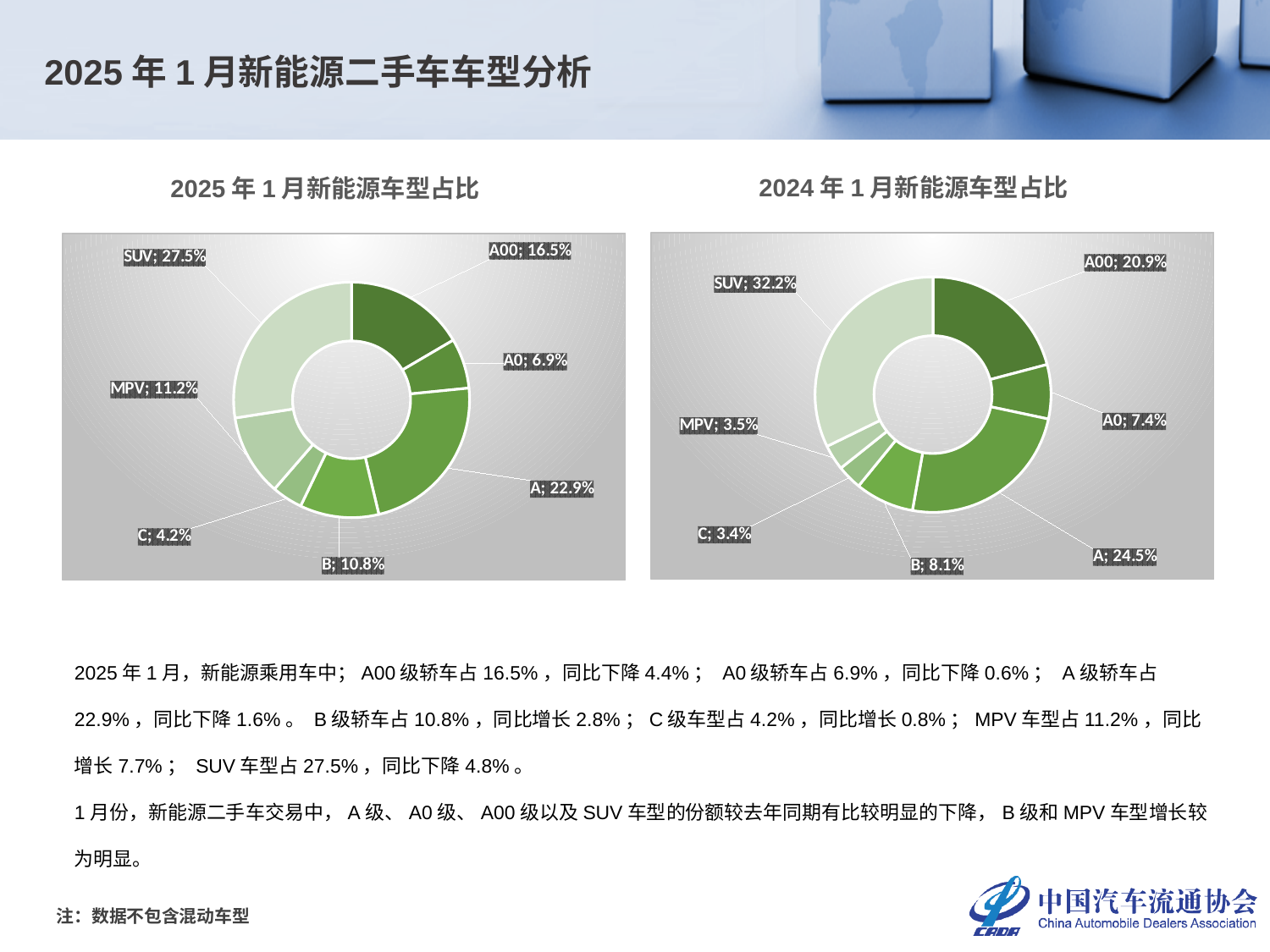

2025年1月新能源二手车车型分析
2024年1月新能源车型占比
2025年1月新能源车型占比

### Chart

| Category |  |
|---|---|
| A00 | 0.20893643801132789 |
| A0 | 0.07440039158100832 |
| A | 0.2445982798405706 |
| B | 0.0806936577861688 |
| C | 0.03405356268792392 |
| MPV | 0.03489266484861198 |
| SUV | 0.3224250052443885 |

### Chart

| Category |  |
|---|---|
| A00 | 0.16532019704433498 |
| A0 | 0.0687192118226601 |
| A | 0.2287192118226601 |
| B | 0.10837438423645321 |
| C | 0.04211822660098522 |
| MPV | 0.11206896551724138 |
| SUV | 0.274679802955665 |
2025年1月，新能源乘用车中；A00级轿车占16.5%，同比下降4.4%； A0级轿车占6.9%，同比下降0.6%； A级轿车占22.9%，同比下降1.6%。 B级轿车占10.8%，同比增长2.8%；C级车型占4.2%，同比增长0.8%；MPV车型占11.2%，同比增长7.7%； SUV车型占27.5%，同比下降4.8%。
1月份，新能源二手车交易中，A级、A0级、A00级以及SUV车型的份额较去年同期有比较明显的下降，B级和MPV车型增长较为明显。
注：数据不包含混动车型